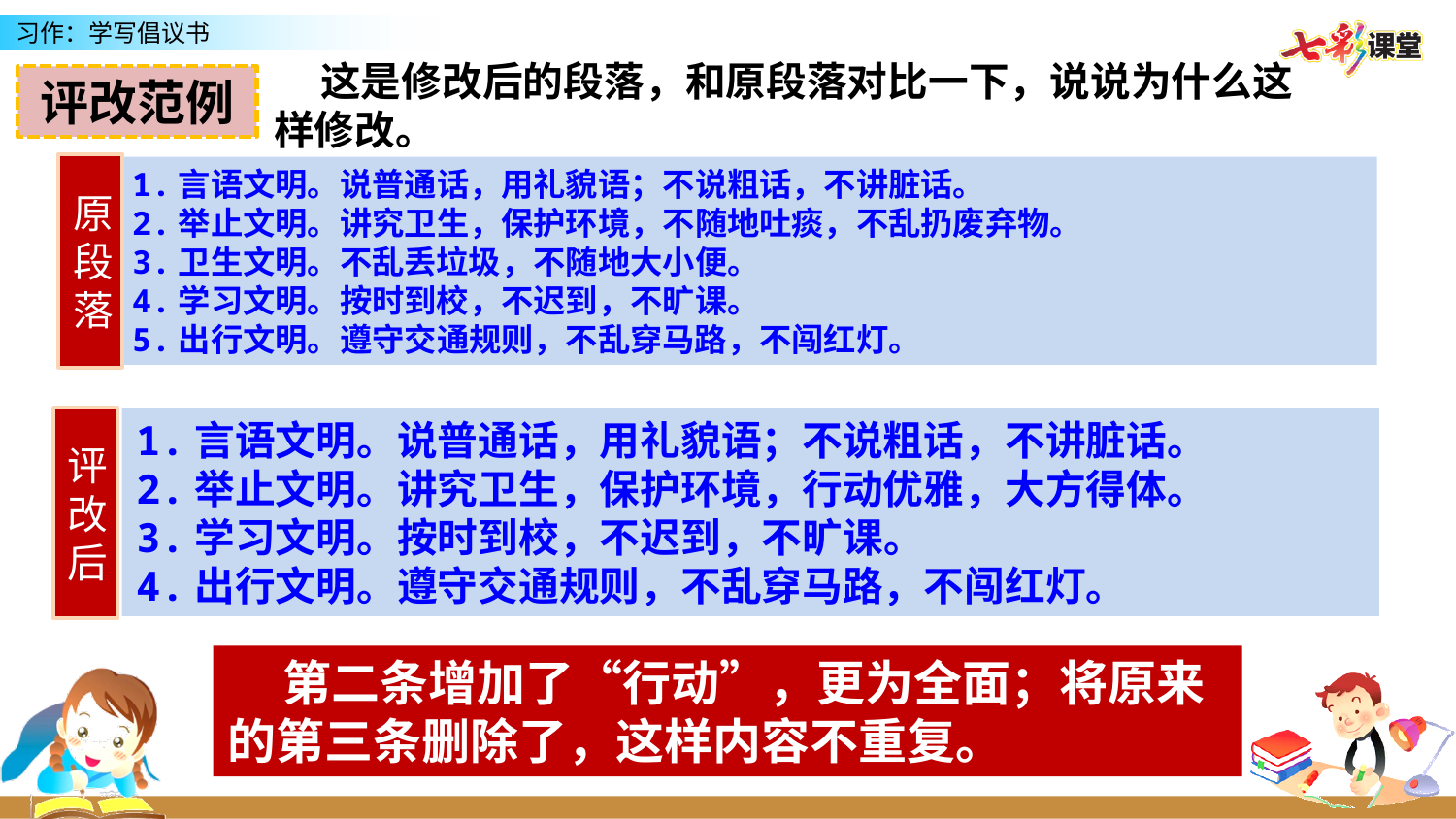

这是修改后的段落，和原段落对比一下，说说为什么这样修改。
评改范例
原段落
1.言语文明。说普通话，用礼貌语；不说粗话，不讲脏话。
2.举止文明。讲究卫生，保护环境，不随地吐痰，不乱扔废弃物。
3.卫生文明。不乱丢垃圾，不随地大小便。
4.学习文明。按时到校，不迟到，不旷课。
5.出行文明。遵守交通规则，不乱穿马路，不闯红灯。
评改后
1.言语文明。说普通话，用礼貌语；不说粗话，不讲脏话。
2.举止文明。讲究卫生，保护环境，行动优雅，大方得体。
3.学习文明。按时到校，不迟到，不旷课。
4.出行文明。遵守交通规则，不乱穿马路，不闯红灯。
    第二条增加了“行动”，更为全面；将原来的第三条删除了，这样内容不重复。